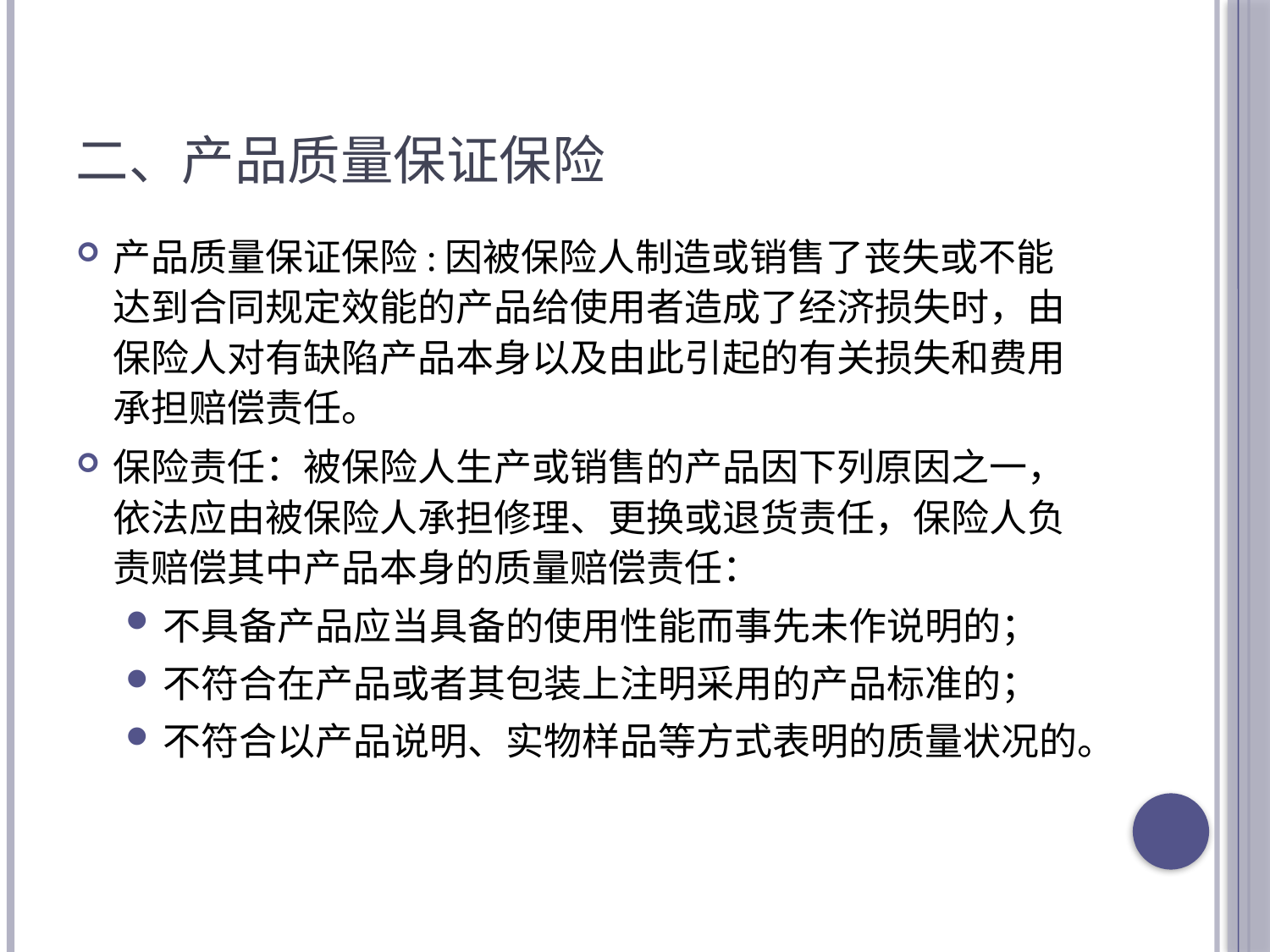

# 二、产品质量保证保险
产品质量保证保险:因被保险人制造或销售了丧失或不能达到合同规定效能的产品给使用者造成了经济损失时，由保险人对有缺陷产品本身以及由此引起的有关损失和费用承担赔偿责任。
保险责任：被保险人生产或销售的产品因下列原因之一，依法应由被保险人承担修理、更换或退货责任，保险人负责赔偿其中产品本身的质量赔偿责任：
不具备产品应当具备的使用性能而事先未作说明的；
不符合在产品或者其包装上注明采用的产品标准的；
不符合以产品说明、实物样品等方式表明的质量状况的。